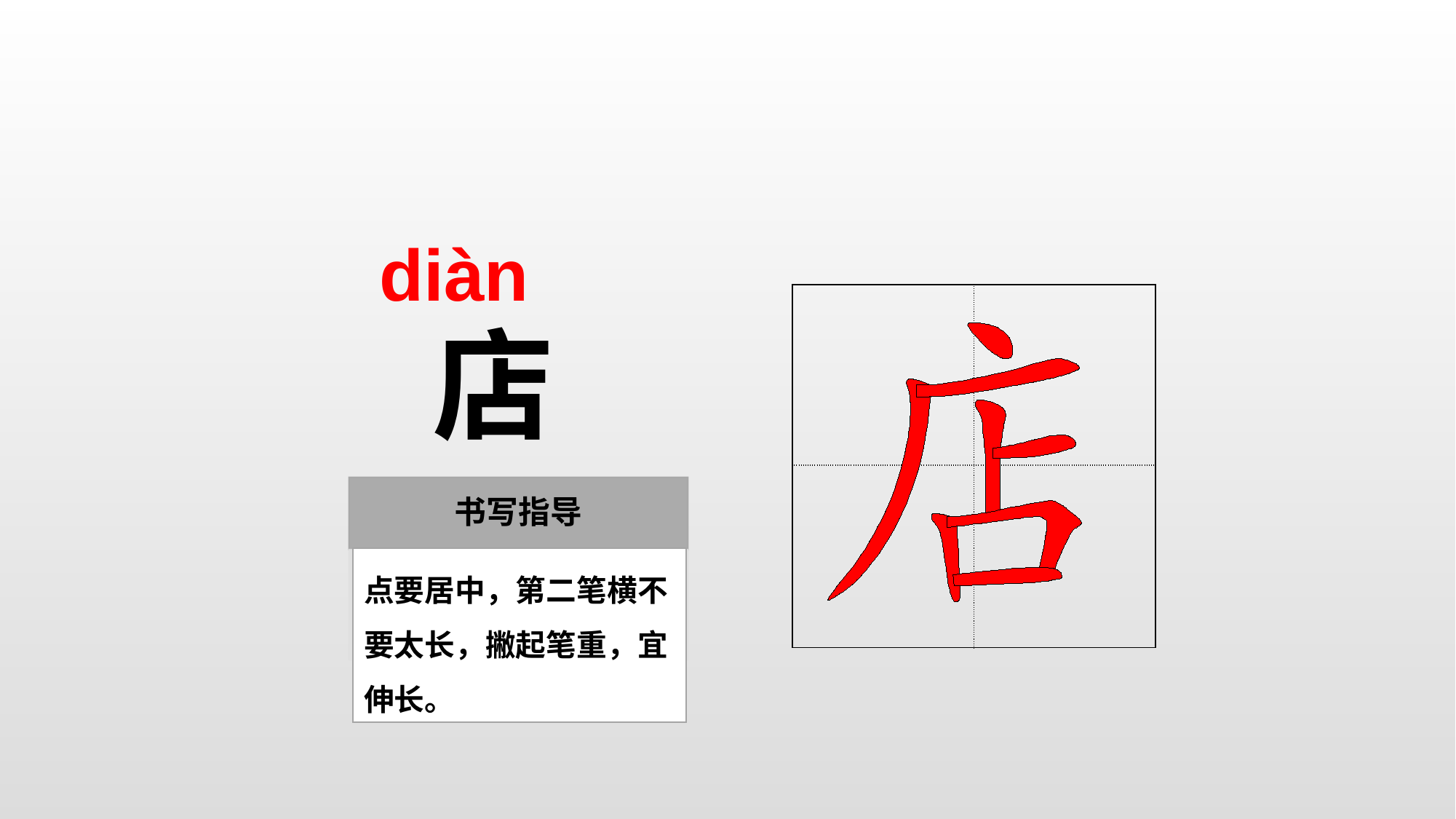

diàn
|  |  |
| --- | --- |
|  |  |
店

书写指导
点要居中，第二笔横不要太长，撇起笔重，宜伸长。